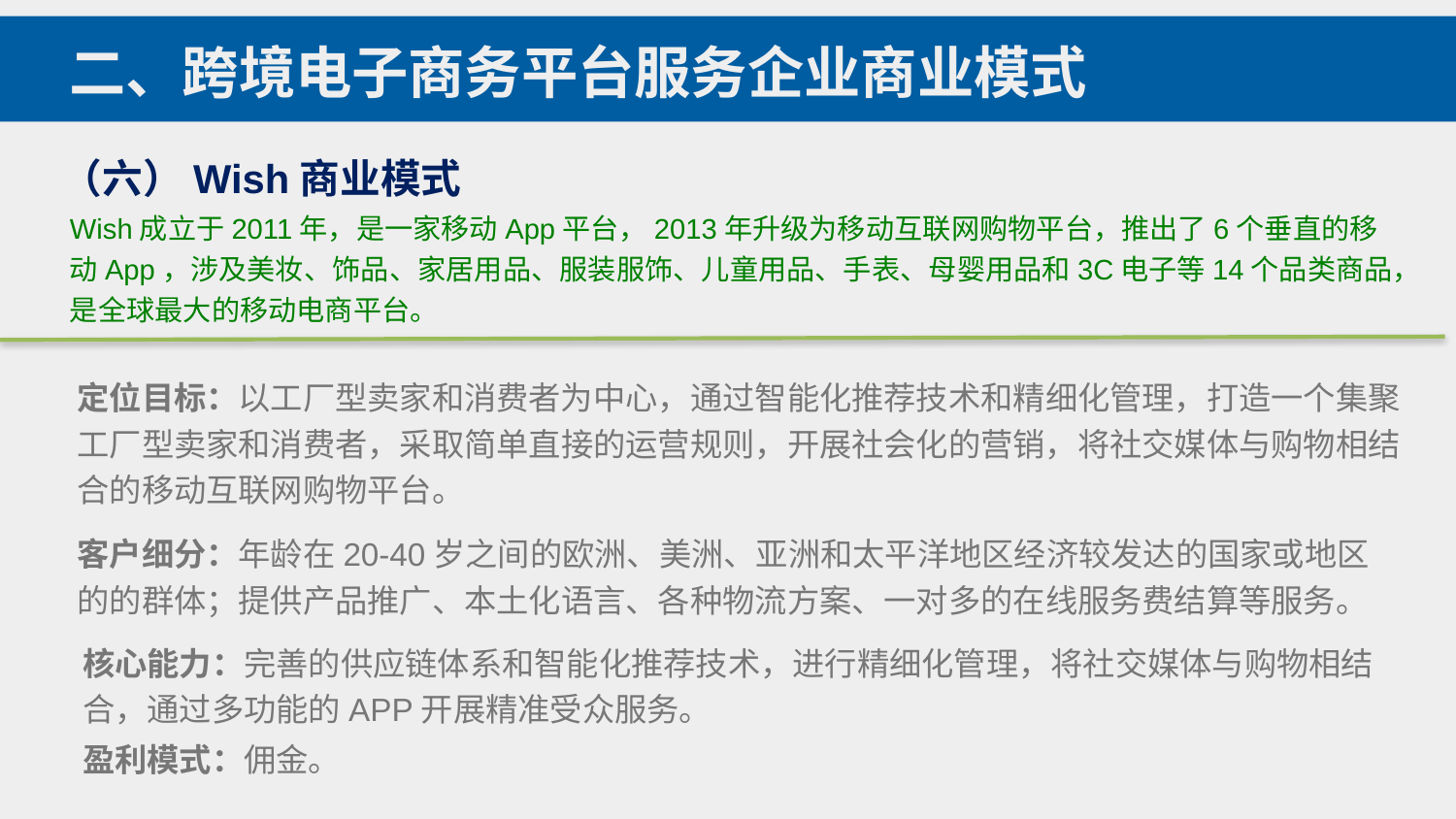

二、跨境电子商务平台服务企业商业模式
（六）Wish商业模式
Wish成立于2011年，是一家移动App平台，2013年升级为移动互联网购物平台，推出了6个垂直的移动App，涉及美妆、饰品、家居用品、服装服饰、儿童用品、手表、母婴用品和3C电子等14个品类商品，是全球最大的移动电商平台。
定位目标：以工厂型卖家和消费者为中心，通过智能化推荐技术和精细化管理，打造一个集聚工厂型卖家和消费者，采取简单直接的运营规则，开展社会化的营销，将社交媒体与购物相结合的移动互联网购物平台。
客户细分：年龄在20-40岁之间的欧洲、美洲、亚洲和太平洋地区经济较发达的国家或地区的的群体；提供产品推广、本土化语言、各种物流方案、一对多的在线服务费结算等服务。
核心能力：完善的供应链体系和智能化推荐技术，进行精细化管理，将社交媒体与购物相结合，通过多功能的APP开展精准受众服务。
盈利模式：佣金。